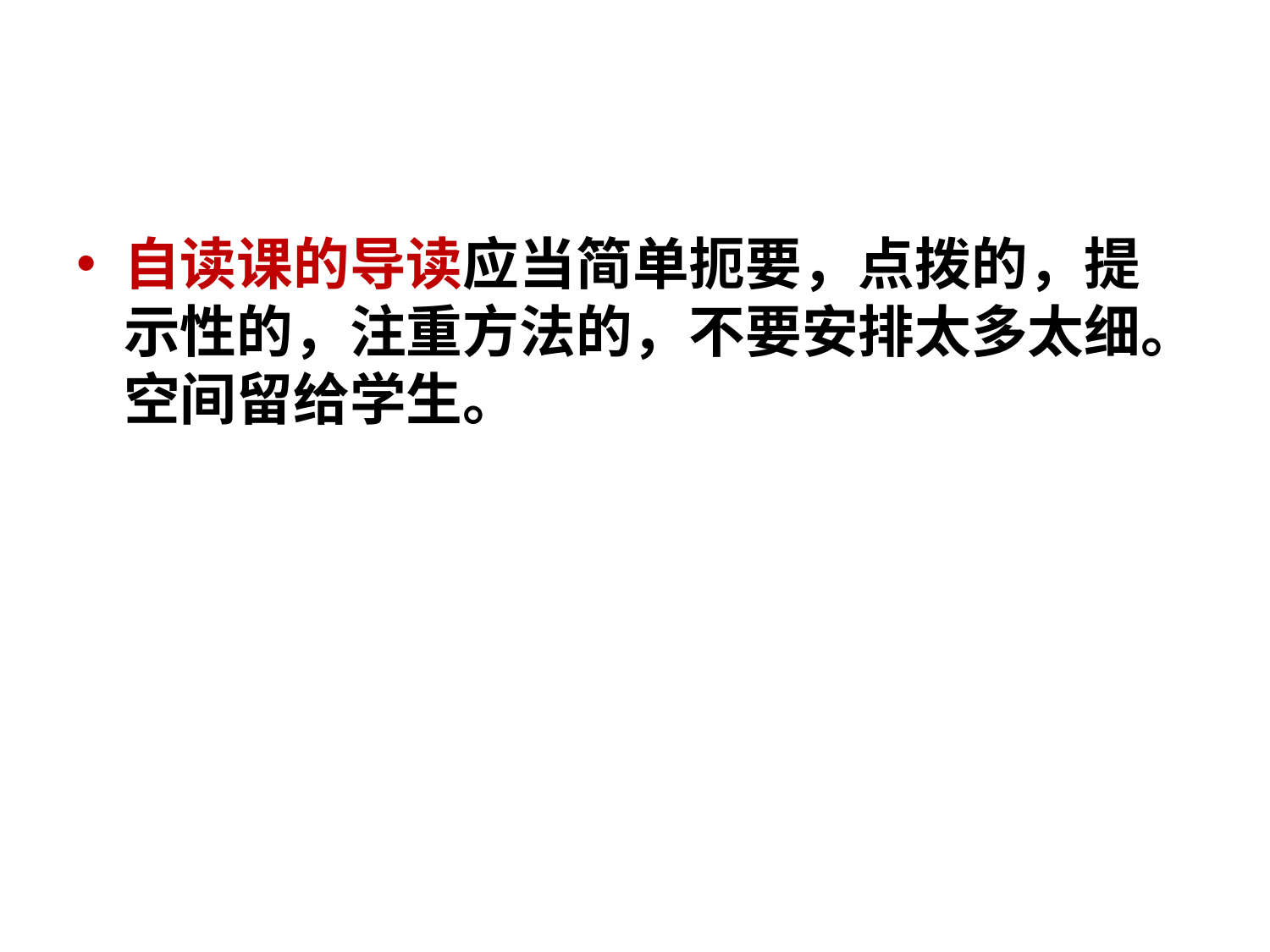

#
自读课的导读应当简单扼要，点拨的，提示性的，注重方法的，不要安排太多太细。空间留给学生。